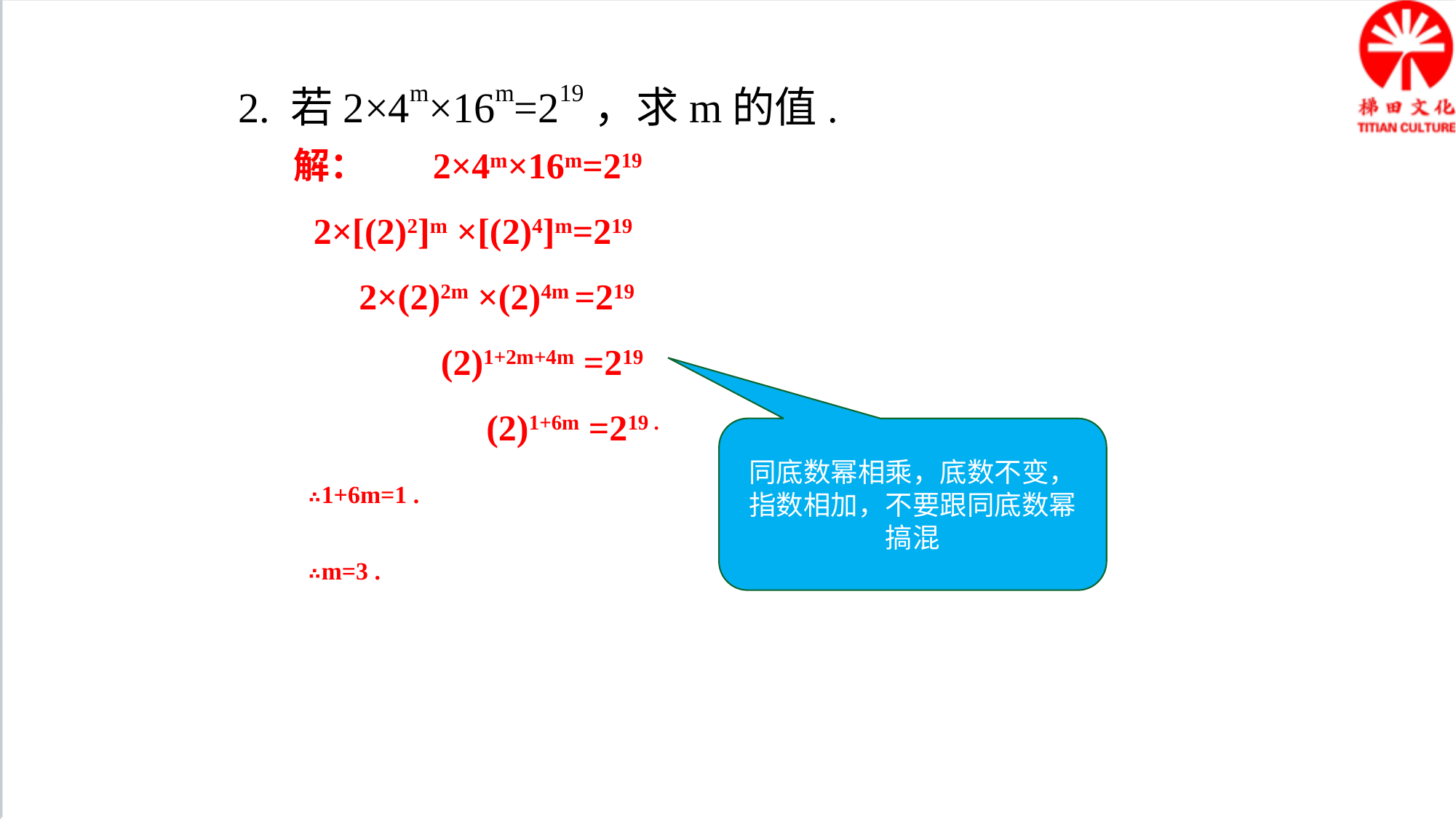

2. 若2×4m×16m=219，求m的值.
 解：       2×4m×16m=219
    2×[(2)2]m ×[(2)4]m=219
         2×(2)2m ×(2)4m =219
                  (2)1+2m+4m =219
                       (2)1+6m =219 .
     ∴1+6m=1 .
     ∴m=3 .
同底数幂相乘，底数不变，指数相加，不要跟同底数幂搞混